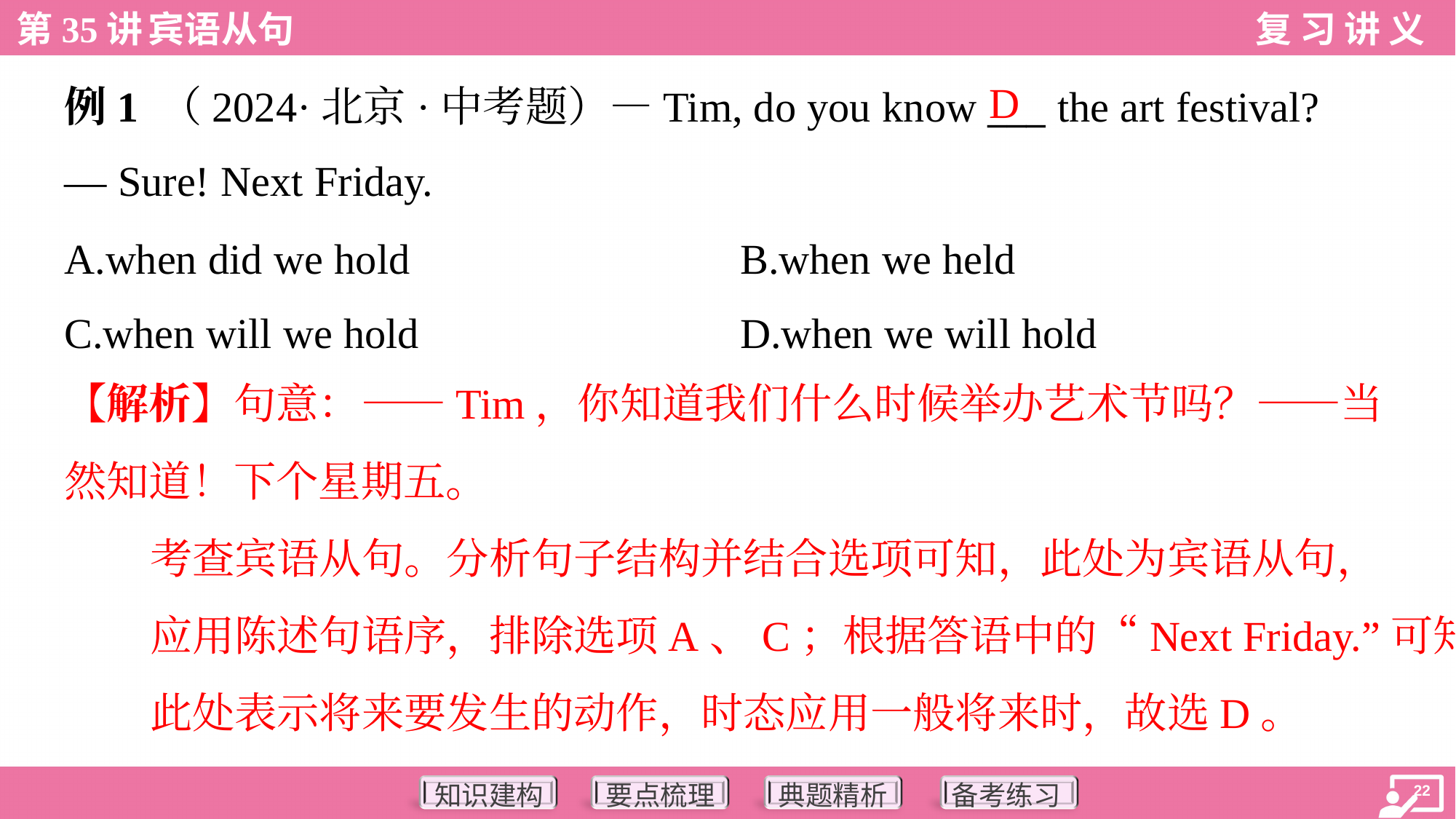

D
例1 （2024·北京·中考题）—Tim, do you know ___ the art festival?
— Sure! Next Friday.
A.when did we hold	B.when we held
C.when will we hold	D.when we will hold
【解析】句意：——Tim，你知道我们什么时候举办艺术节吗？——当
然知道！下个星期五。
考查宾语从句。分析句子结构并结合选项可知，此处为宾语从句，
应用陈述句语序，排除选项A、C；根据答语中的“Next Friday.”可知，
此处表示将来要发生的动作，时态应用一般将来时，故选D。